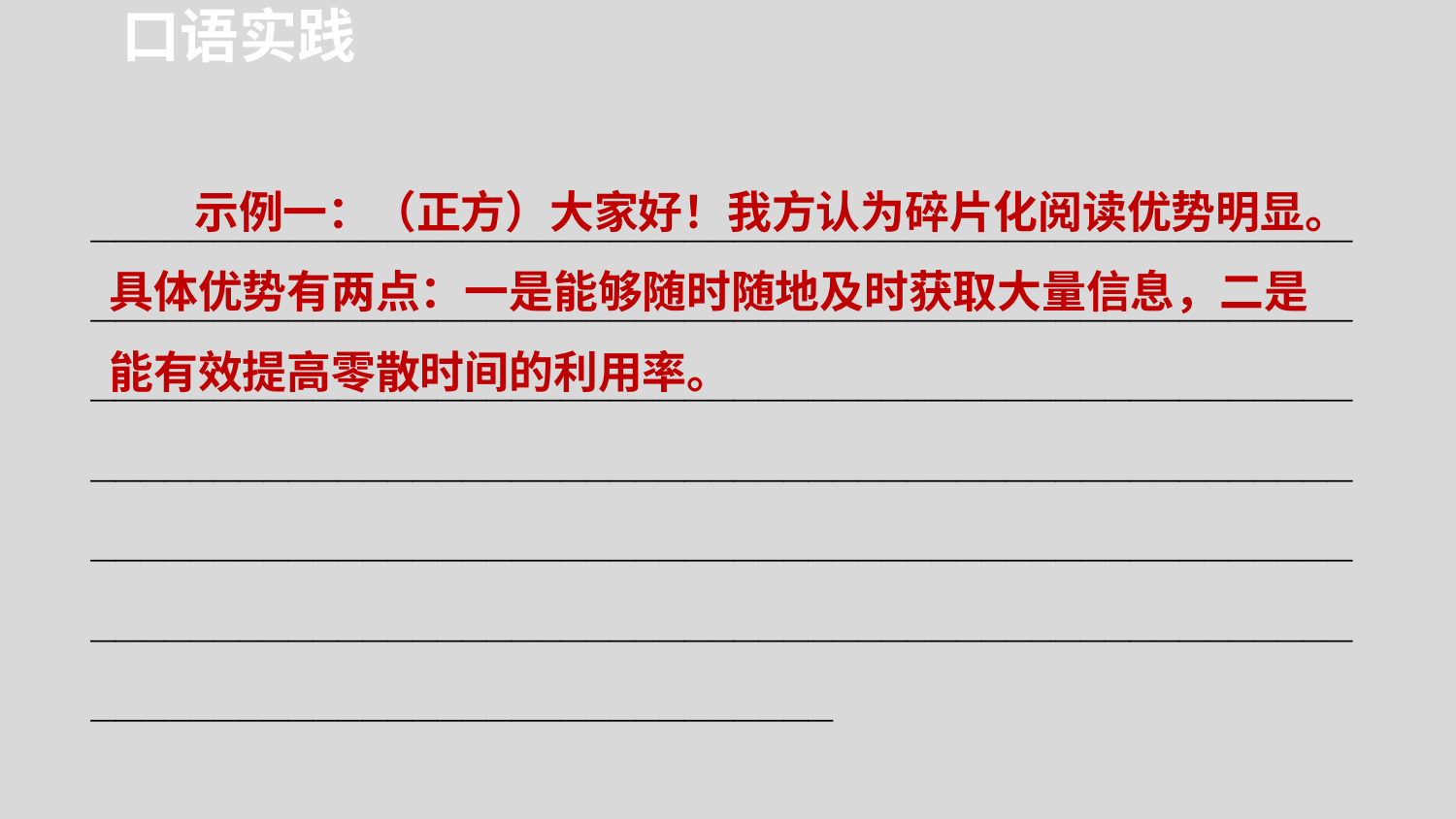

口语实践
示例一：（正方）大家好！我方认为碎片化阅读优势明显。具体优势有两点：一是能够随时随地及时获取大量信息，二是能有效提高零散时间的利用率。

________________________________________________________________________________________________________________________________________________________________________________________________________________________________________________________________________________________________________________________________________________